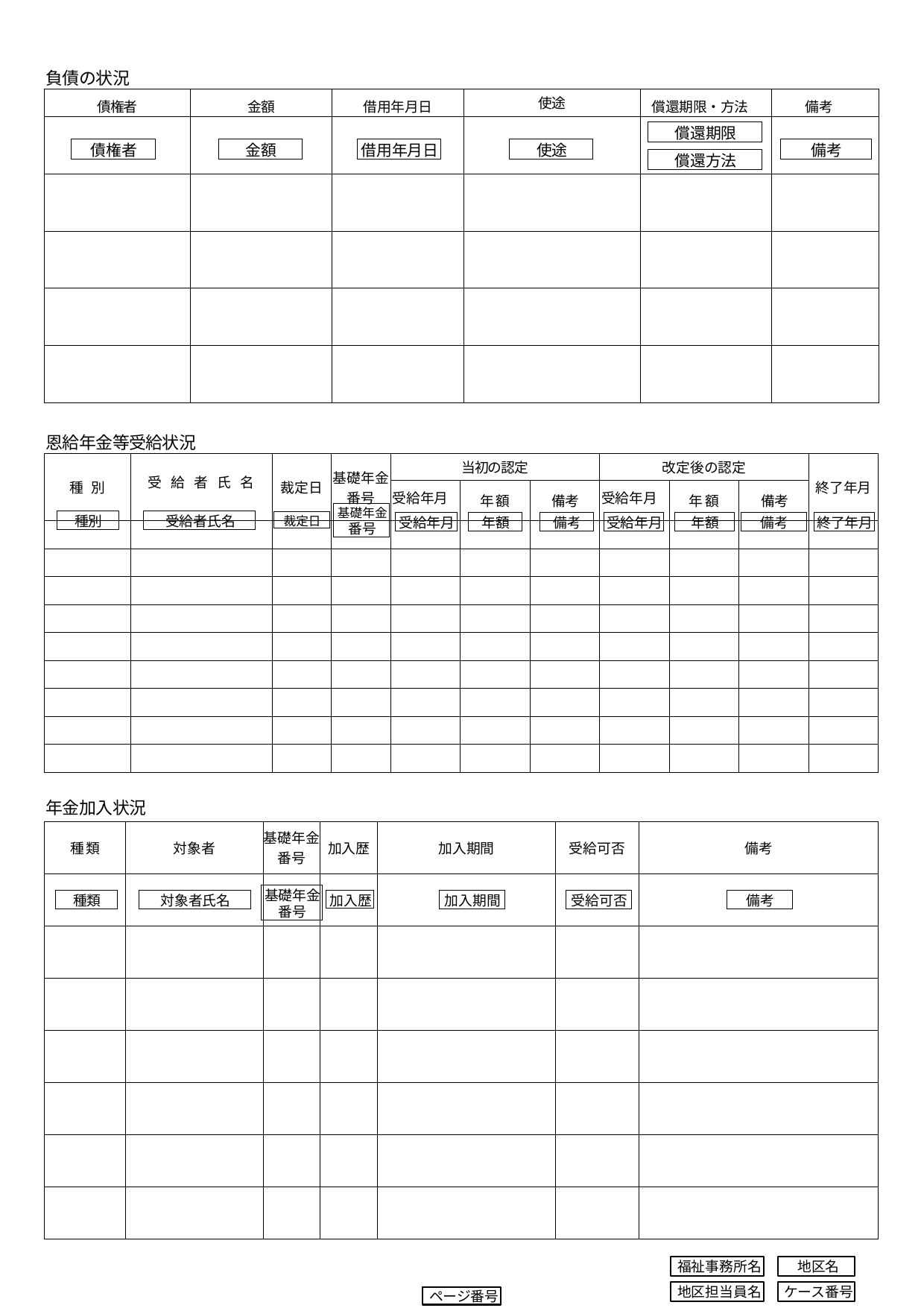

負債の状況
| 債権者 | 金額 | 借用年月日 | 使途 | 償還期限・方法 | 備考 |
| --- | --- | --- | --- | --- | --- |
|  |  |  |  |  |  |
|  |  |  |  |  |  |
|  |  |  |  |  |  |
|  |  |  |  |  |  |
|  |  |  |  |  |  |
償還期限
債権者
金額
借用年月日
使途
備考
償還方法
恩給年金等受給状況
| 種 別 | 受 給 者 氏 名 | 裁定日 | 基礎年金番号 | 当初の認定 |  | 認 | 改定後の認定 |  |  | 終了年月 |
| --- | --- | --- | --- | --- | --- | --- | --- | --- | --- | --- |
|  |  |  |  | 受給年月 | 年額 | 備考 | 受給年月 | 年額 | 備考 |  |
|  |  |  |  |  |  |  |  |  |  |  |
|  |  |  |  |  |  |  |  |  |  |  |
|  |  |  |  |  |  |  |  |  |  |  |
|  |  |  |  |  |  |  |  |  |  |  |
|  |  |  |  |  |  |  |  |  |  |  |
|  |  |  |  |  |  |  |  |  |  |  |
|  |  |  |  |  |  |  |  |  |  |  |
|  |  |  |  |  |  |  |  |  |  |  |
|  |  |  |  |  |  |  |  |  |  |  |
基礎年金番号
種別
受給者氏名
裁定日
受給年月
年額
備考
受給年月
年額
備考
終了年月
年金加入状況
| 種類 | 対象者 | 基礎年金番号 | 加入歴 | 加入期間 | 受給可否 | 備考 |
| --- | --- | --- | --- | --- | --- | --- |
|  |  |  |  |  |  |  |
|  |  |  |  |  |  |  |
|  |  |  |  |  |  |  |
|  |  |  |  |  |  |  |
|  |  |  |  |  |  |  |
|  |  |  |  |  |  |  |
|  |  |  |  |  |  |  |
基礎年金番号
加入歴
加入期間
受給可否
備考
種類
対象者氏名
福祉事務所名
地区名
ケース番号
地区担当員名
ページ番号